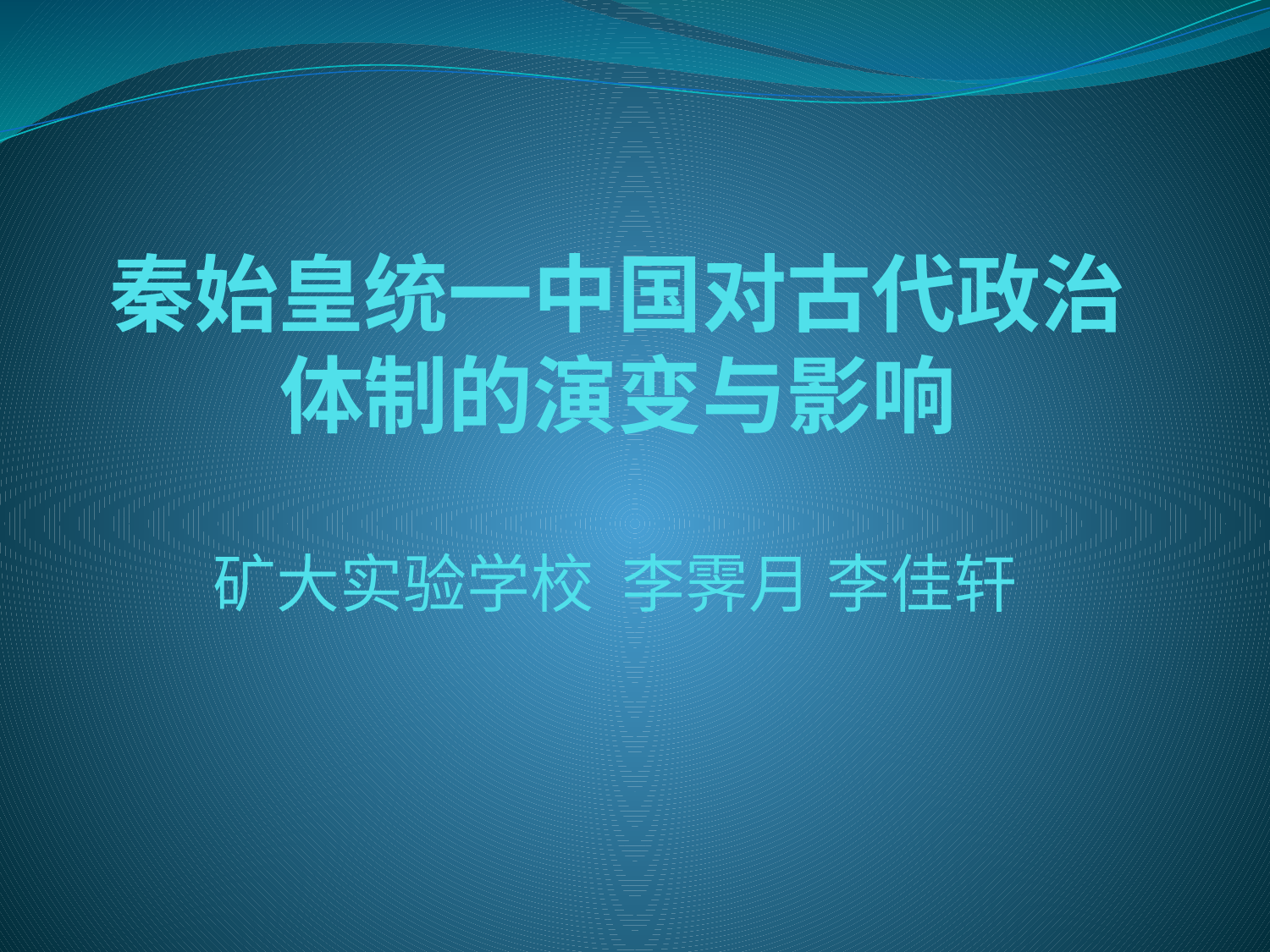

# 秦始皇统一中国对古代政治体制的演变与影响

矿大实验学校  李霁月 李佳轩